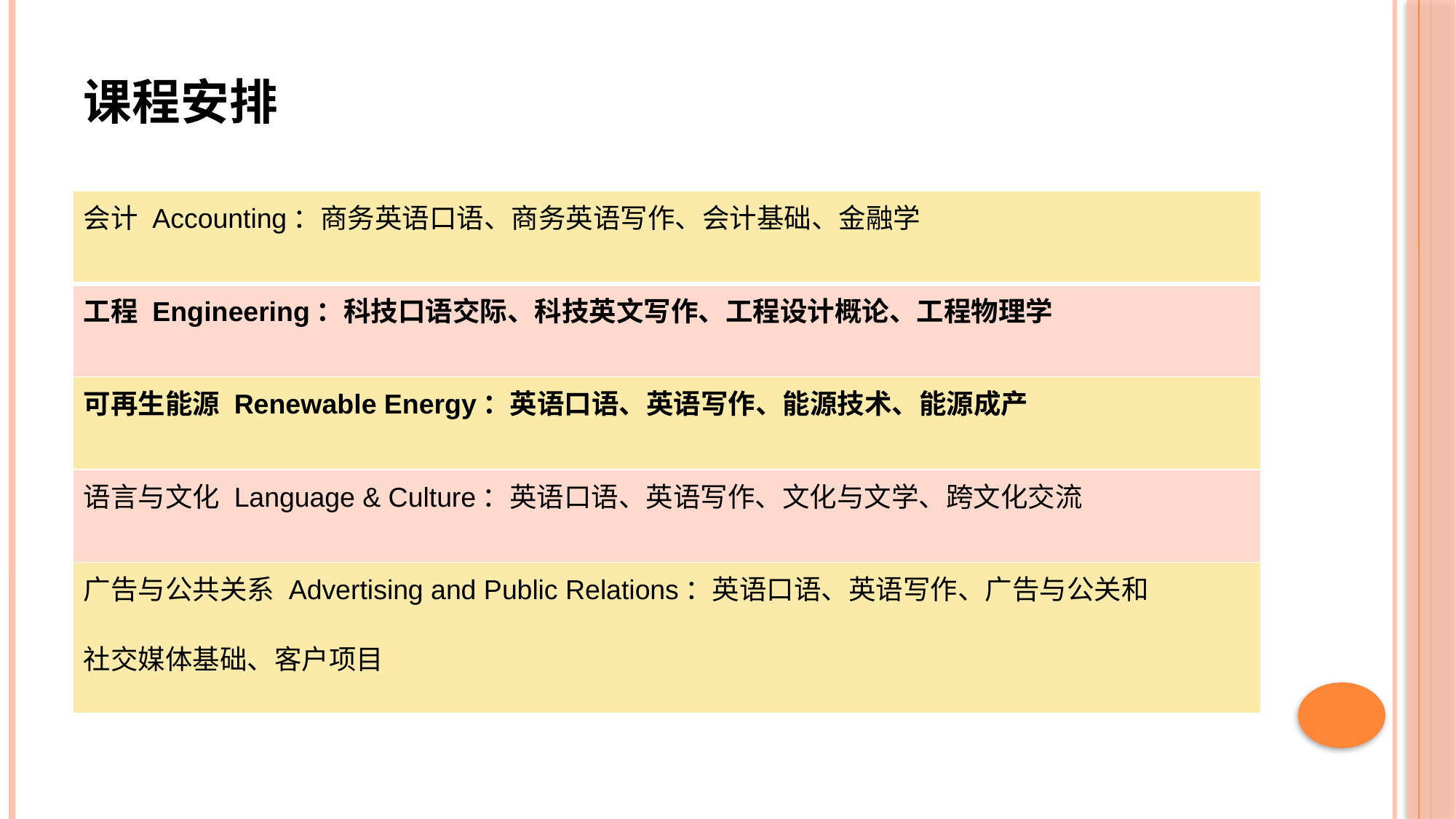

# 课程安排
| 会计 Accounting：商务英语口语、商务英语写作、会计基础、金融学 |
| --- |
| 工程 Engineering：科技口语交际、科技英文写作、工程设计概论、工程物理学 |
| 可再生能源 Renewable Energy：英语口语、英语写作、能源技术、能源成产 |
| 语言与文化 Language & Culture：英语口语、英语写作、文化与文学、跨文化交流 |
| 广告与公共关系 Advertising and Public Relations：英语口语、英语写作、广告与公关和 社交媒体基础、客户项目 |